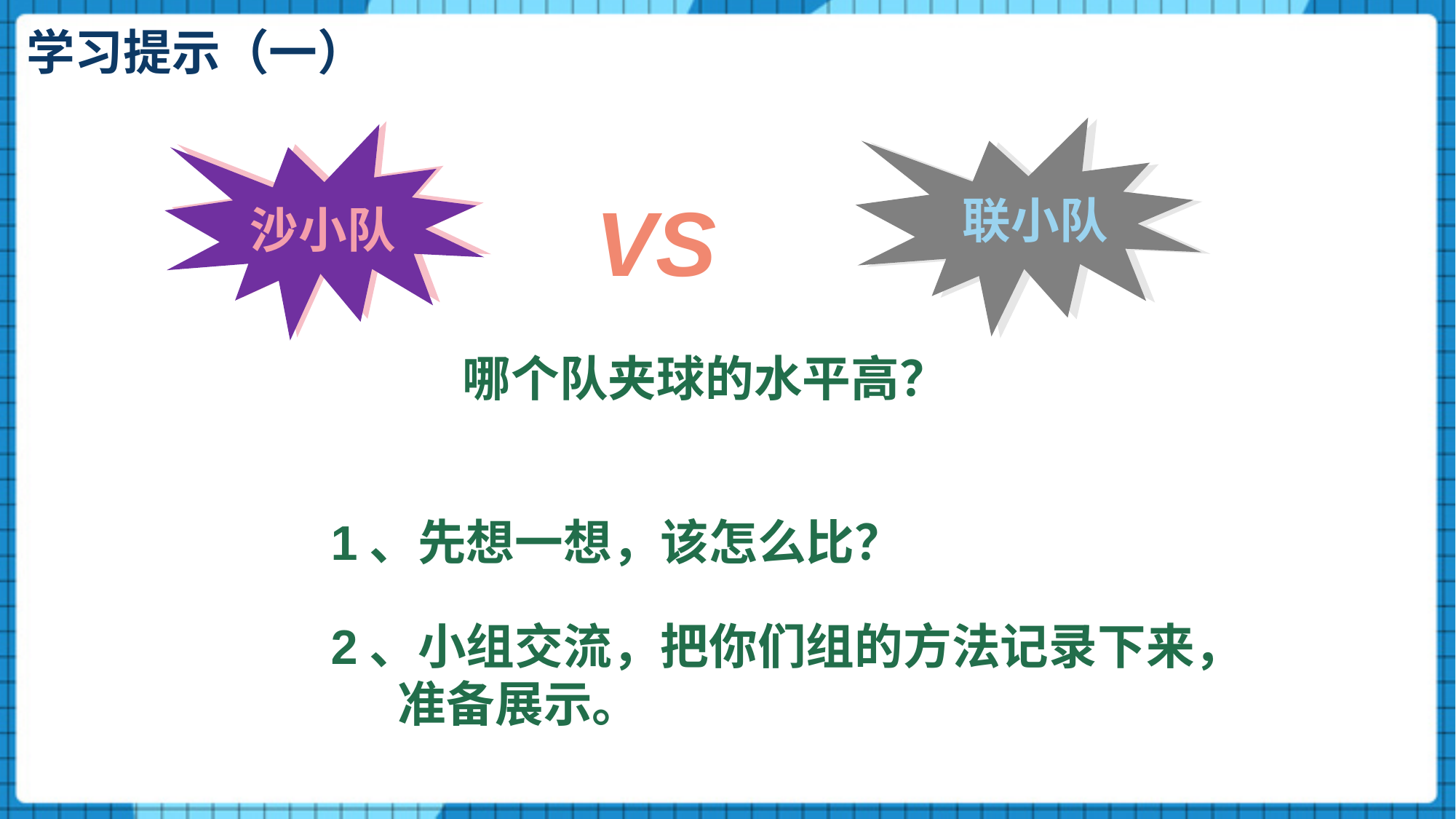

学习提示（一）

VS
联小队
沙小队
哪个队夹球的水平高？
1、先想一想，该怎么比？
2、小组交流，把你们组的方法记录下来，
     准备展示。